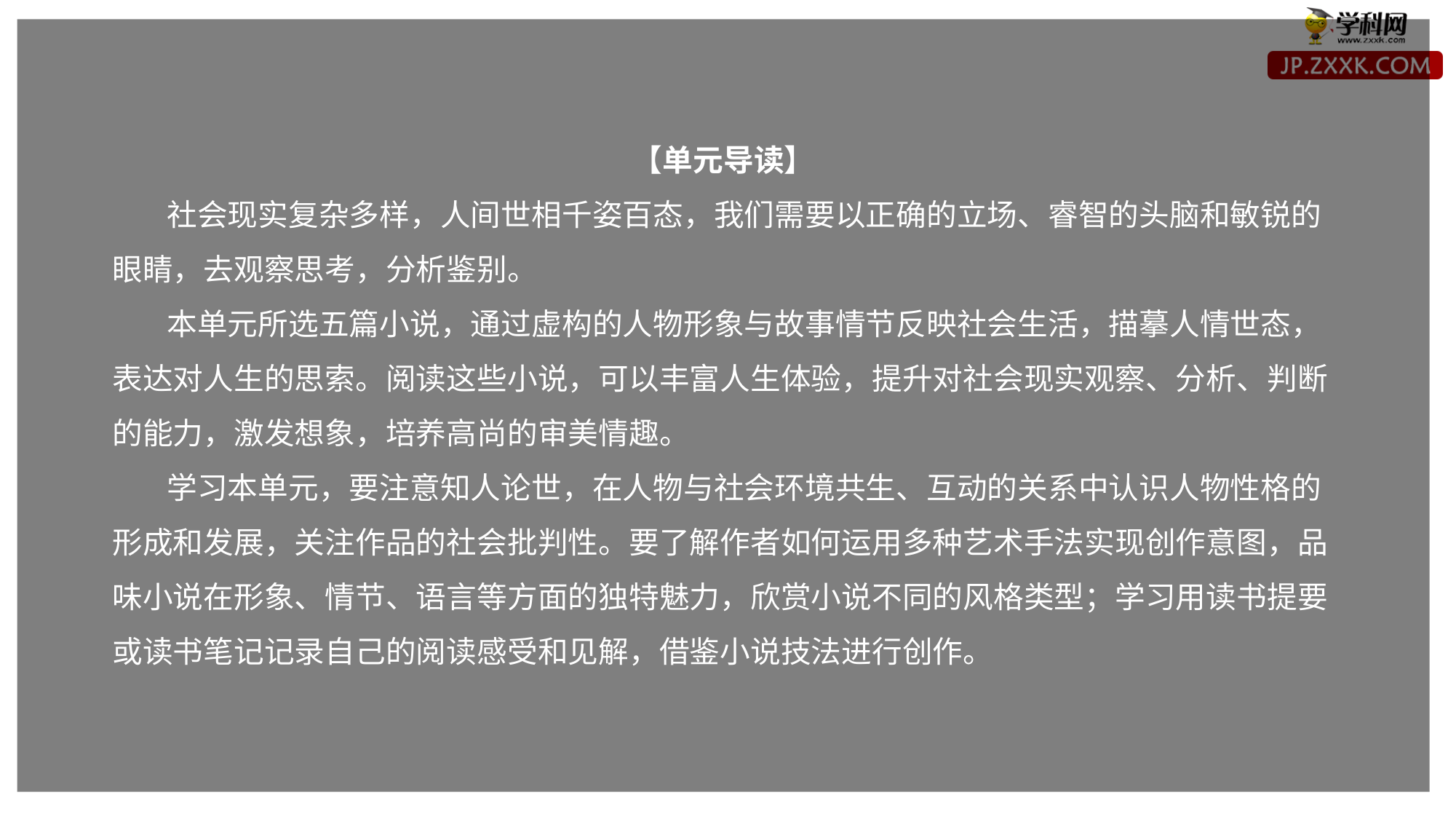

【单元导读】
社会现实复杂多样，人间世相千姿百态，我们需要以正确的立场、睿智的头脑和敏锐的眼睛，去观察思考，分析鉴别。
本单元所选五篇小说，通过虚构的人物形象与故事情节反映社会生活，描摹人情世态，表达对人生的思索。阅读这些小说，可以丰富人生体验，提升对社会现实观察、分析、判断的能力，激发想象，培养高尚的审美情趣。
学习本单元，要注意知人论世，在人物与社会环境共生、互动的关系中认识人物性格的形成和发展，关注作品的社会批判性。要了解作者如何运用多种艺术手法实现创作意图，品味小说在形象、情节、语言等方面的独特魅力，欣赏小说不同的风格类型；学习用读书提要或读书笔记记录自己的阅读感受和见解，借鉴小说技法进行创作。